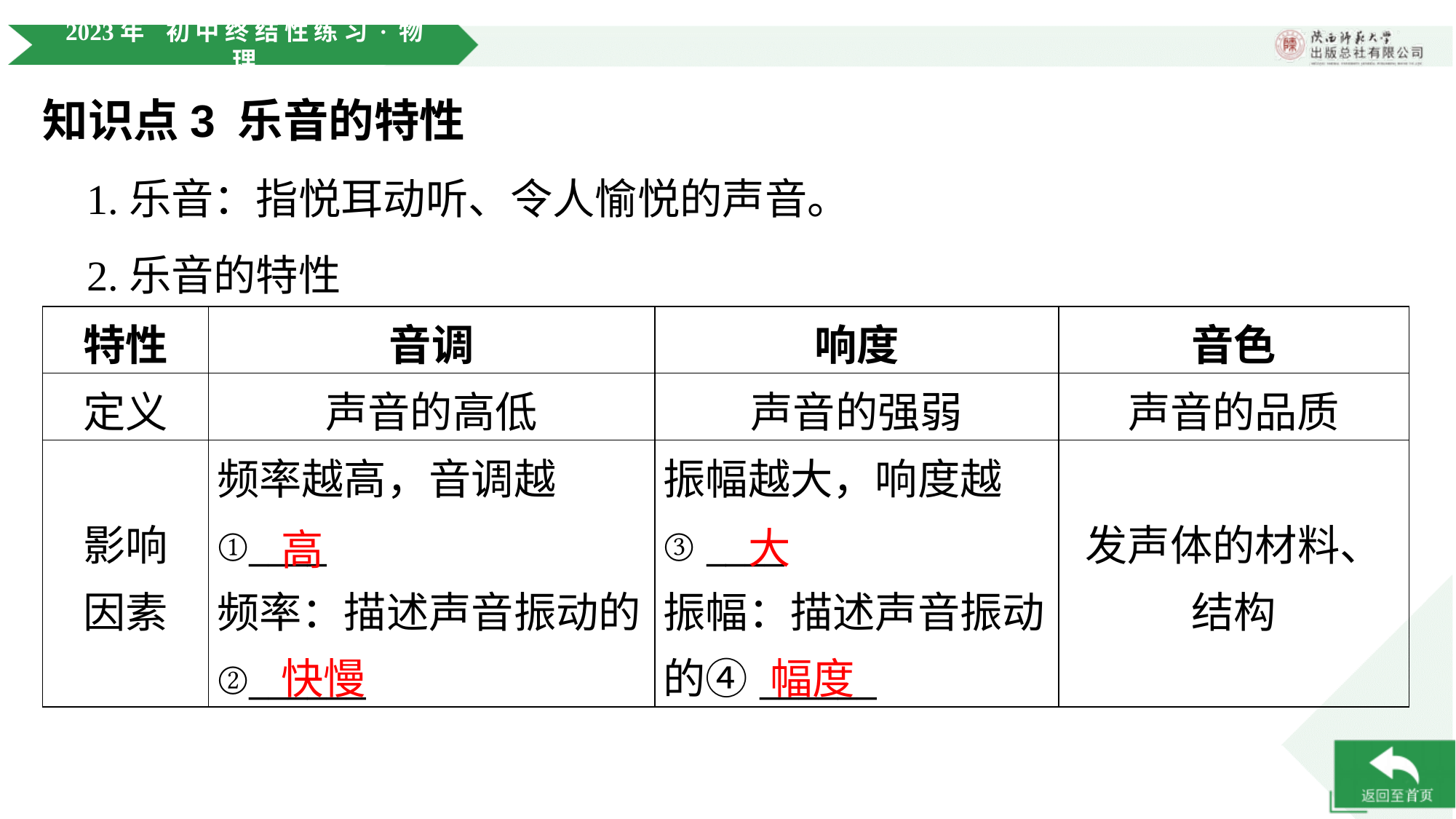

知识点3 乐音的特性
    1.乐音：指悦耳动听、令人愉悦的声音。
    2.乐音的特性
| 特性 | 音调 | 响度 | 音色 |
| --- | --- | --- | --- |
| 定义 | 声音的高低 | 声音的强弱 | 声音的品质 |
| 影响 因素 | 频率越高，音调越 ①\_\_\_\_ 频率：描述声音振动的 ②\_\_\_\_\_\_ | 振幅越大，响度越 ③ \_\_\_\_ 振幅：描述声音振动 的④\_\_\_\_\_\_ | 发声体的材料、 结构 |
大
高
幅度
快慢